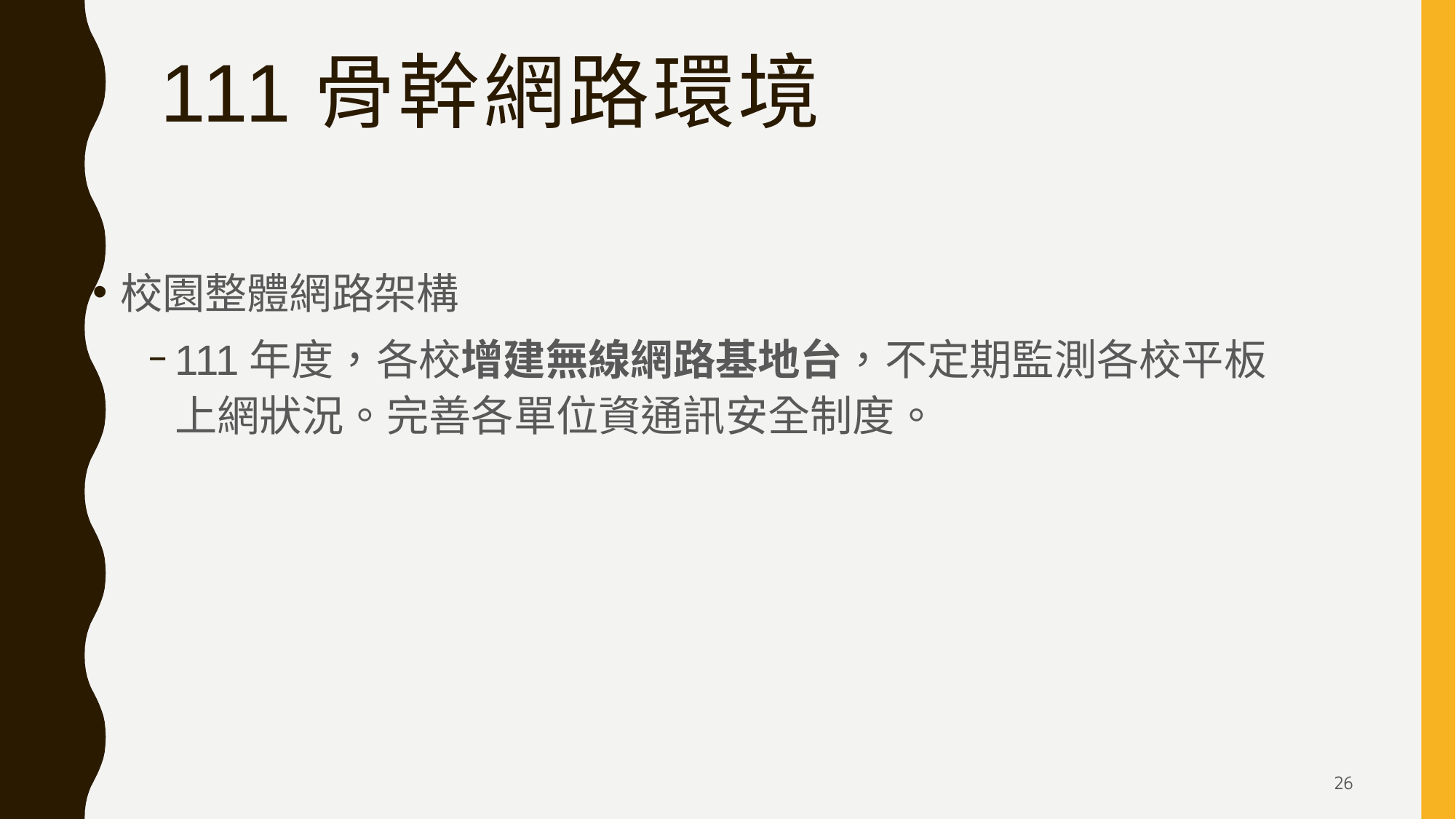

# 111骨幹網路環境
校園整體網路架構
111年度，各校增建無線網路基地台，不定期監測各校平板上網狀況。完善各單位資通訊安全制度。
26